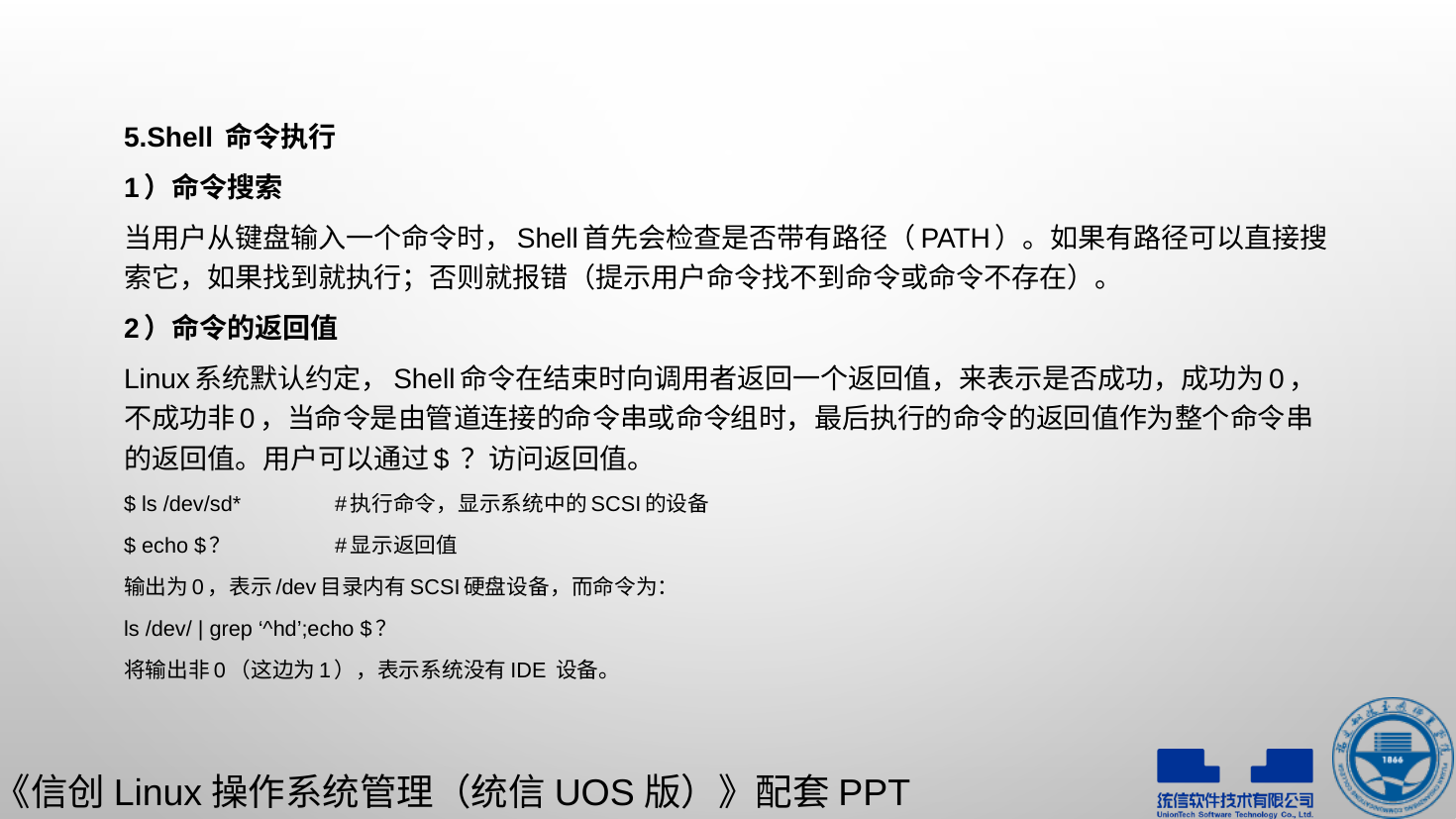

5.Shell 命令执行
1）命令搜索
当用户从键盘输入一个命令时，Shell首先会检查是否带有路径（PATH）。如果有路径可以直接搜索它，如果找到就执行；否则就报错（提示用户命令找不到命令或命令不存在）。
2）命令的返回值
Linux系统默认约定，Shell命令在结束时向调用者返回一个返回值，来表示是否成功，成功为0，不成功非0，当命令是由管道连接的命令串或命令组时，最后执行的命令的返回值作为整个命令串的返回值。用户可以通过$ ？访问返回值。
$ ls /dev/sd*				#执行命令，显示系统中的SCSI的设备
$ echo $？					#显示返回值
输出为0，表示/dev目录内有SCSI硬盘设备，而命令为：
ls /dev/ | grep ‘^hd’;echo $？
将输出非0（这边为1），表示系统没有IDE 设备。